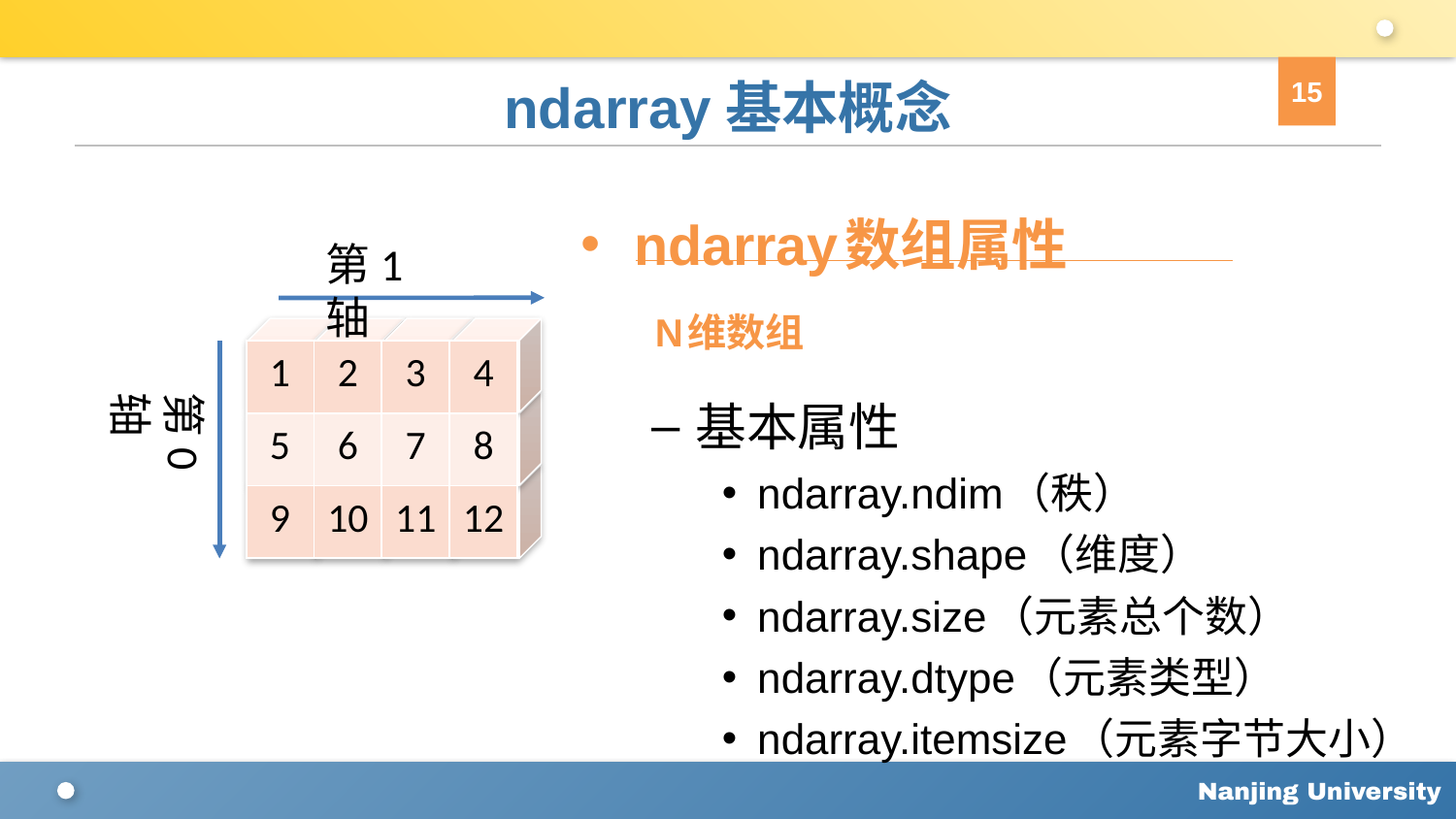

15
# ndarray基本概念
ndarray数组属性
                   N维数组
基本属性
ndarray.ndim（秩）
ndarray.shape（维度）
ndarray.size（元素总个数）
ndarray.dtype（元素类型）
ndarray.itemsize（元素字节大小）
第1轴
0
0
0
0
0
0
0
0
0
0
0
0
| 1 | 2 | 3 | 4 |
| --- | --- | --- | --- |
| 5 | 6 | 7 | 8 |
| 9 | 10 | 11 | 12 |
第0轴